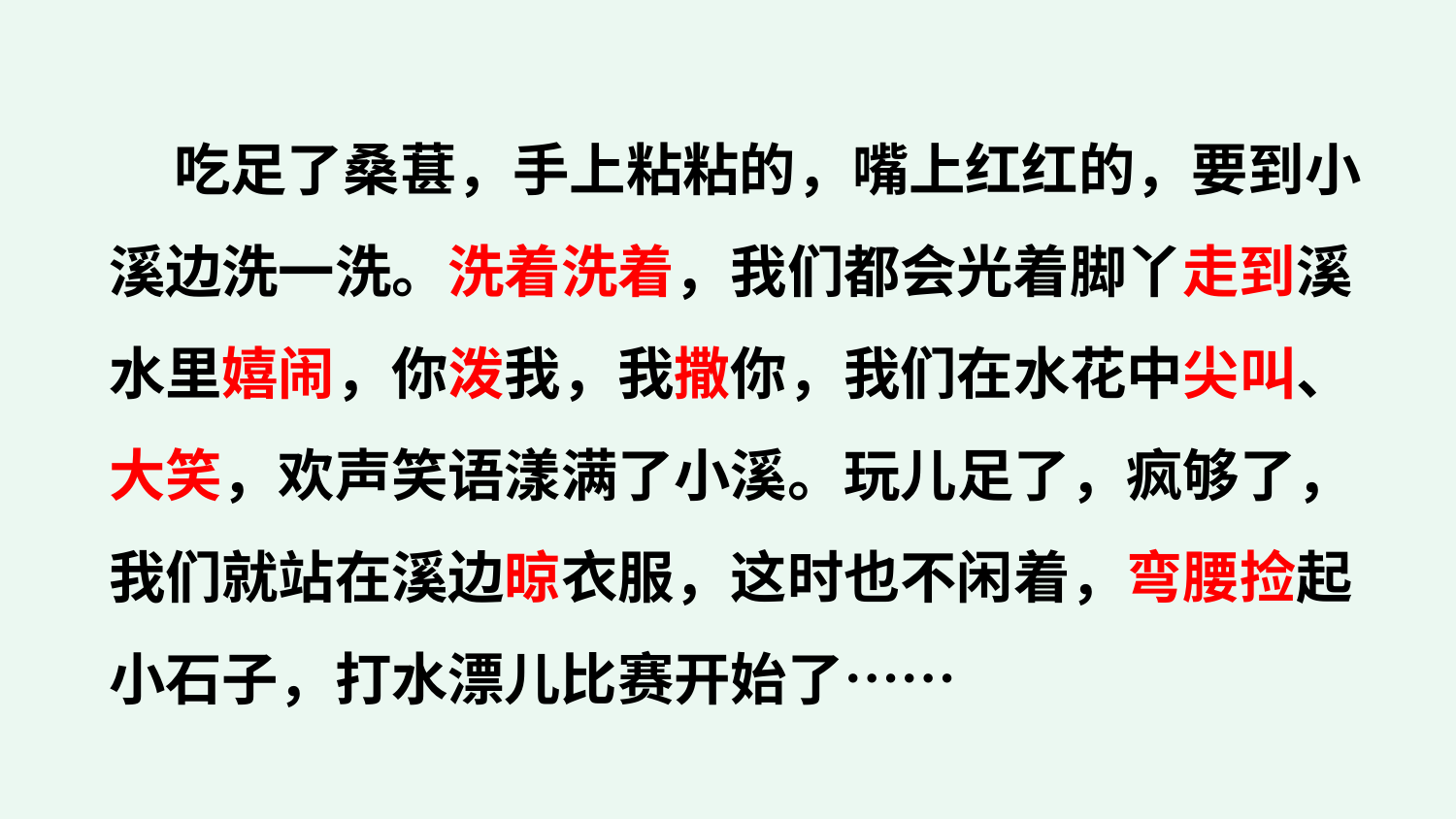

吃足了桑葚，手上粘粘的，嘴上红红的，要到小溪边洗一洗。洗着洗着，我们都会光着脚丫走到溪水里嬉闹，你泼我，我撒你，我们在水花中尖叫、大笑，欢声笑语漾满了小溪。玩儿足了，疯够了，我们就站在溪边晾衣服，这时也不闲着，弯腰捡起小石子，打水漂儿比赛开始了……